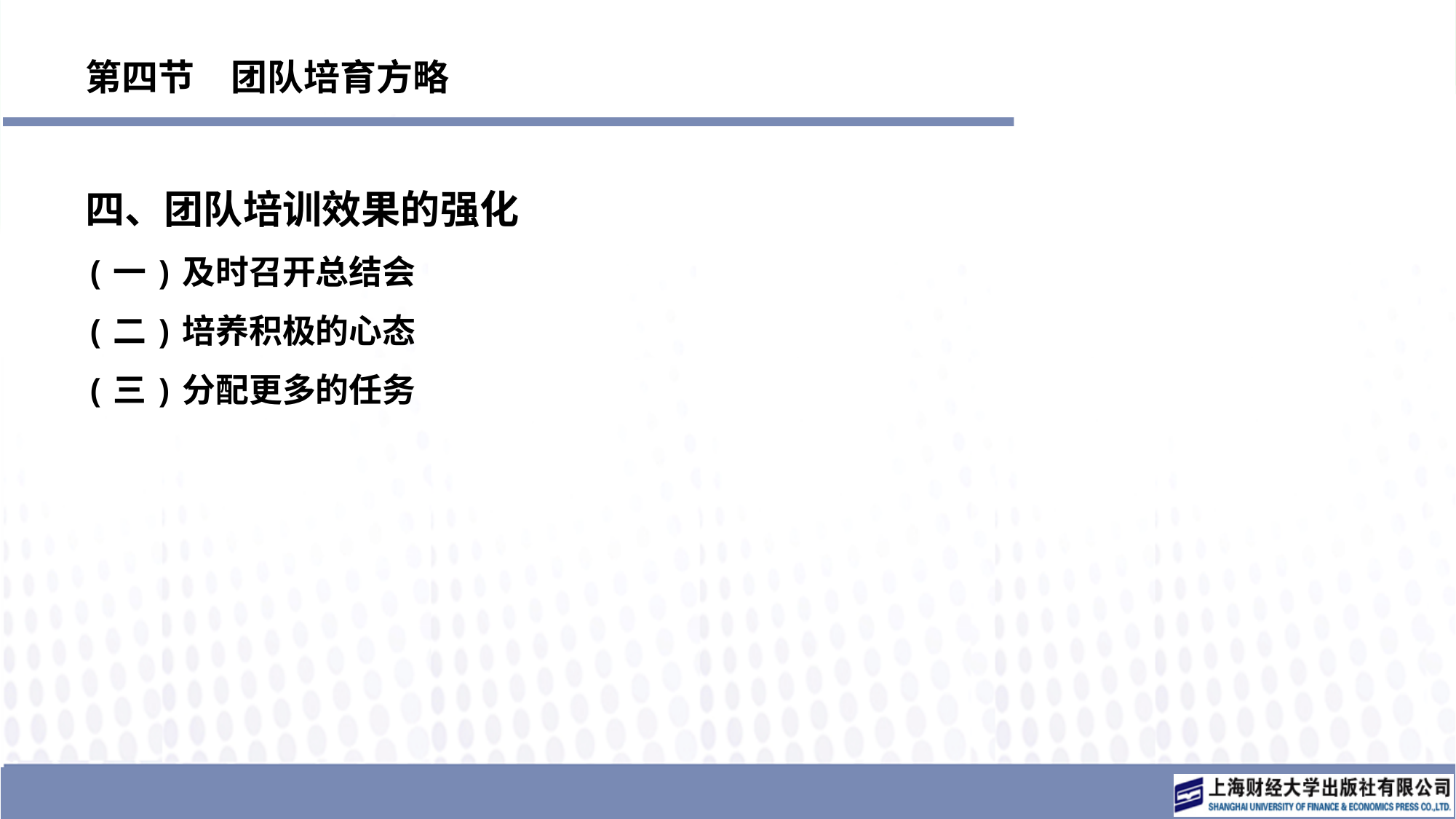

# 第四节　团队培育方略
四、团队培训效果的强化
(一)及时召开总结会
(二)培养积极的心态
(三)分配更多的任务